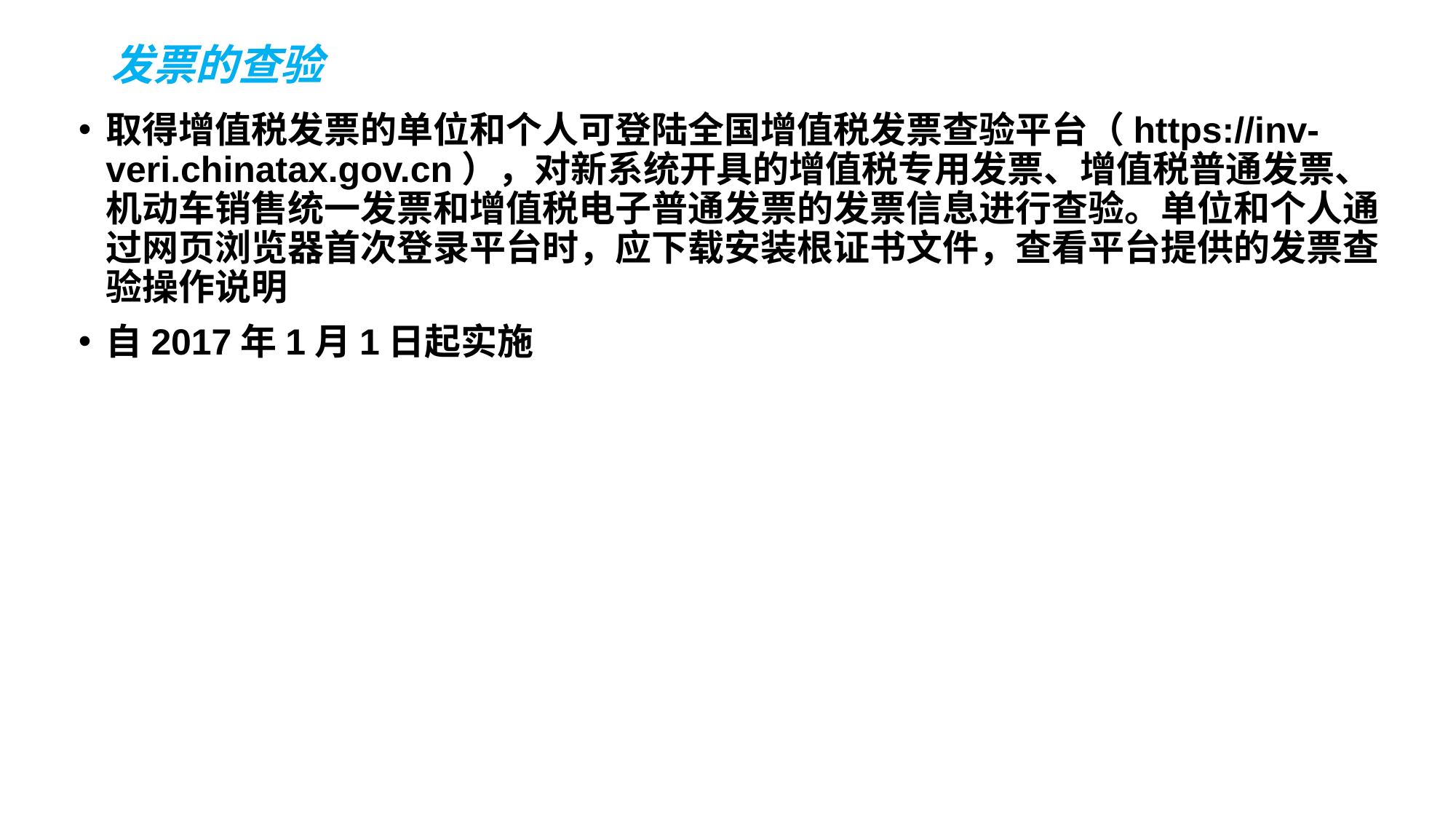

# 发票的查验
取得增值税发票的单位和个人可登陆全国增值税发票查验平台（https://inv-veri.chinatax.gov.cn），对新系统开具的增值税专用发票、增值税普通发票、机动车销售统一发票和增值税电子普通发票的发票信息进行查验。单位和个人通过网页浏览器首次登录平台时，应下载安装根证书文件，查看平台提供的发票查验操作说明
自2017年1月1日起实施